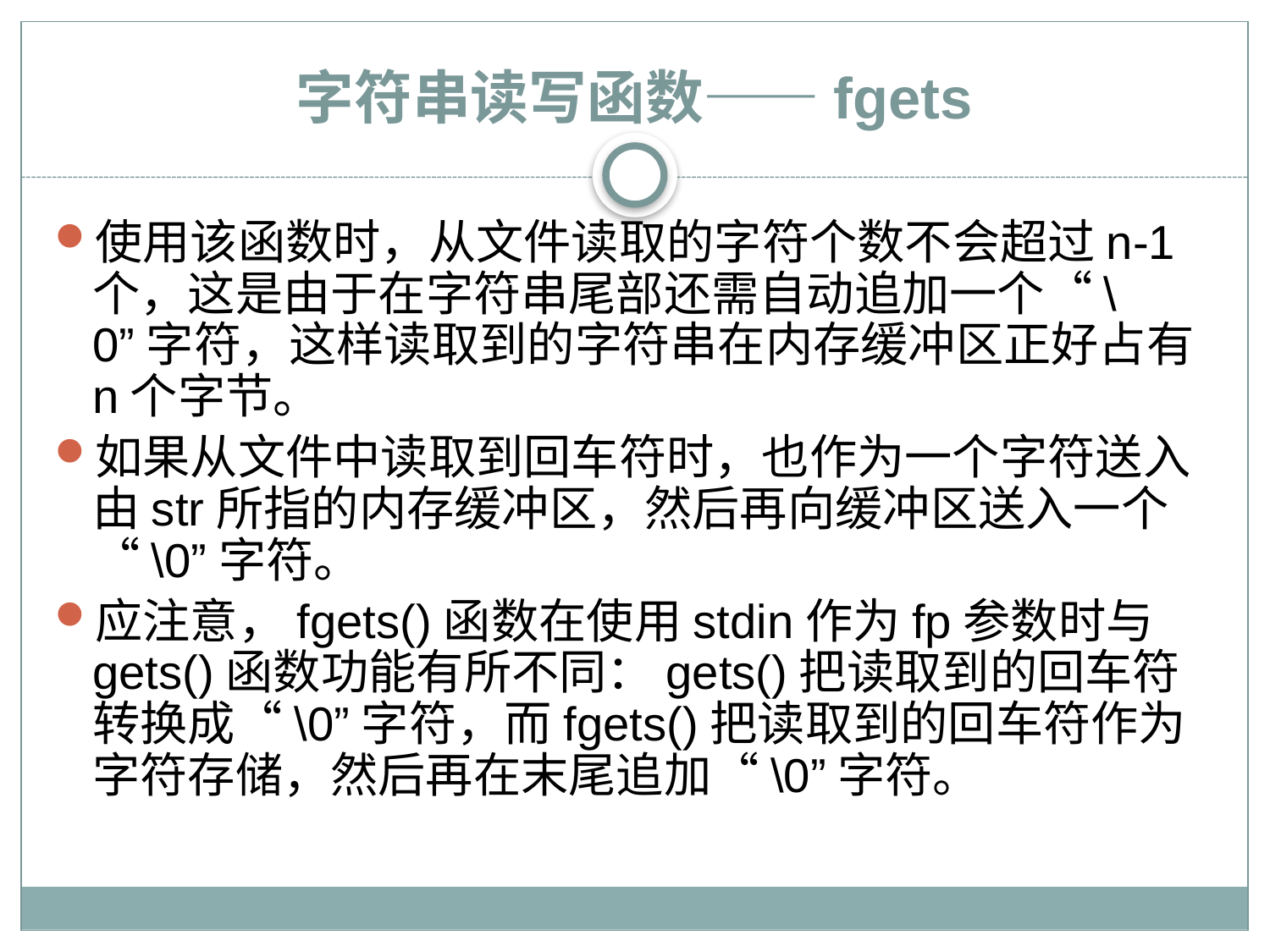

# 字符串读写函数——fgets
使用该函数时，从文件读取的字符个数不会超过n-1个，这是由于在字符串尾部还需自动追加一个“\0”字符，这样读取到的字符串在内存缓冲区正好占有n个字节。
如果从文件中读取到回车符时，也作为一个字符送入由str所指的内存缓冲区，然后再向缓冲区送入一个“\0”字符。
应注意，fgets()函数在使用stdin作为fp参数时与gets()函数功能有所不同：gets()把读取到的回车符转换成“\0”字符，而fgets()把读取到的回车符作为字符存储，然后再在末尾追加“\0”字符。